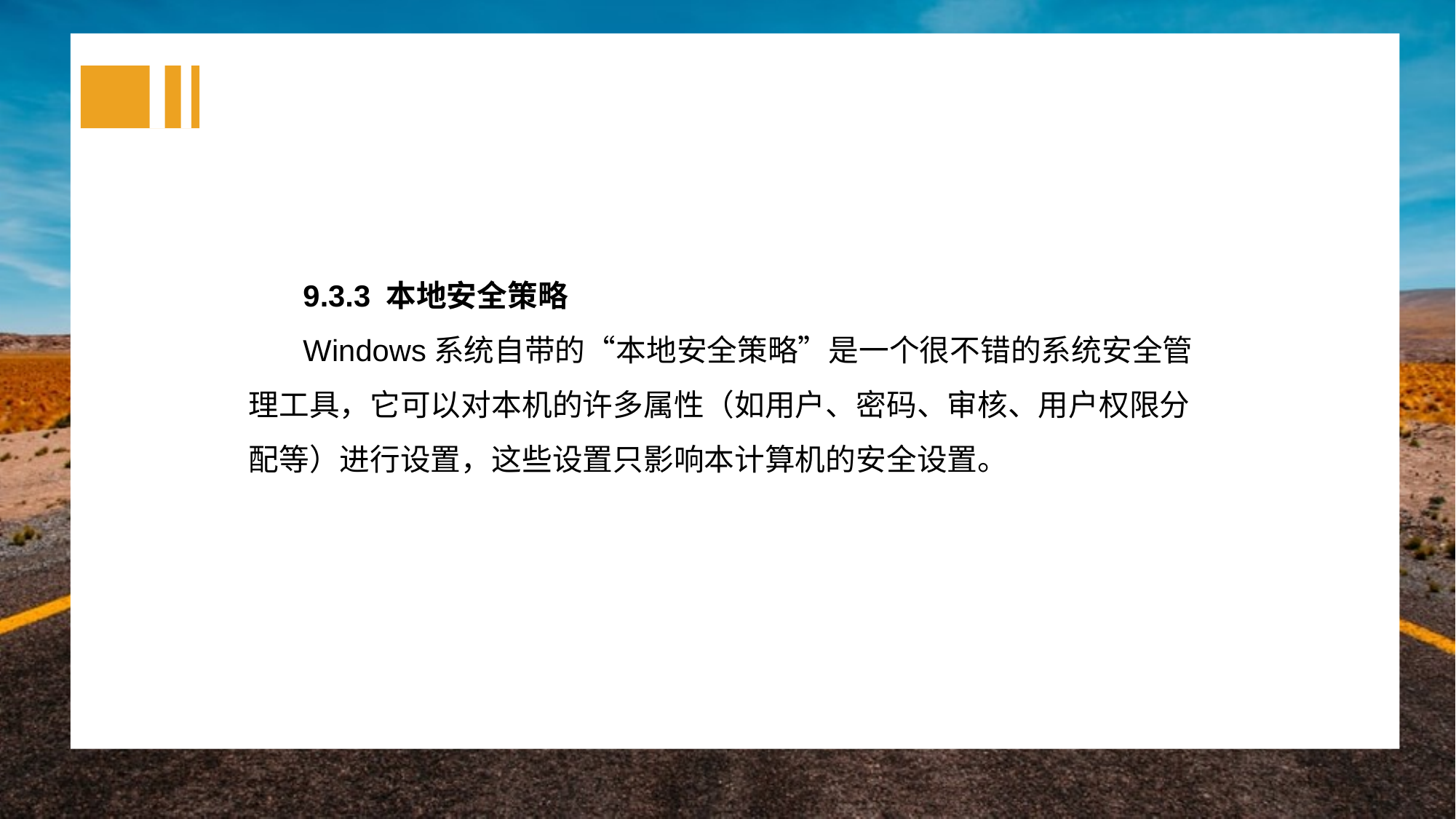

9.3.3 本地安全策略
Windows系统自带的“本地安全策略”是一个很不错的系统安全管理工具，它可以对本机的许多属性（如用户、密码、审核、用户权限分配等）进行设置，这些设置只影响本计算机的安全设置。